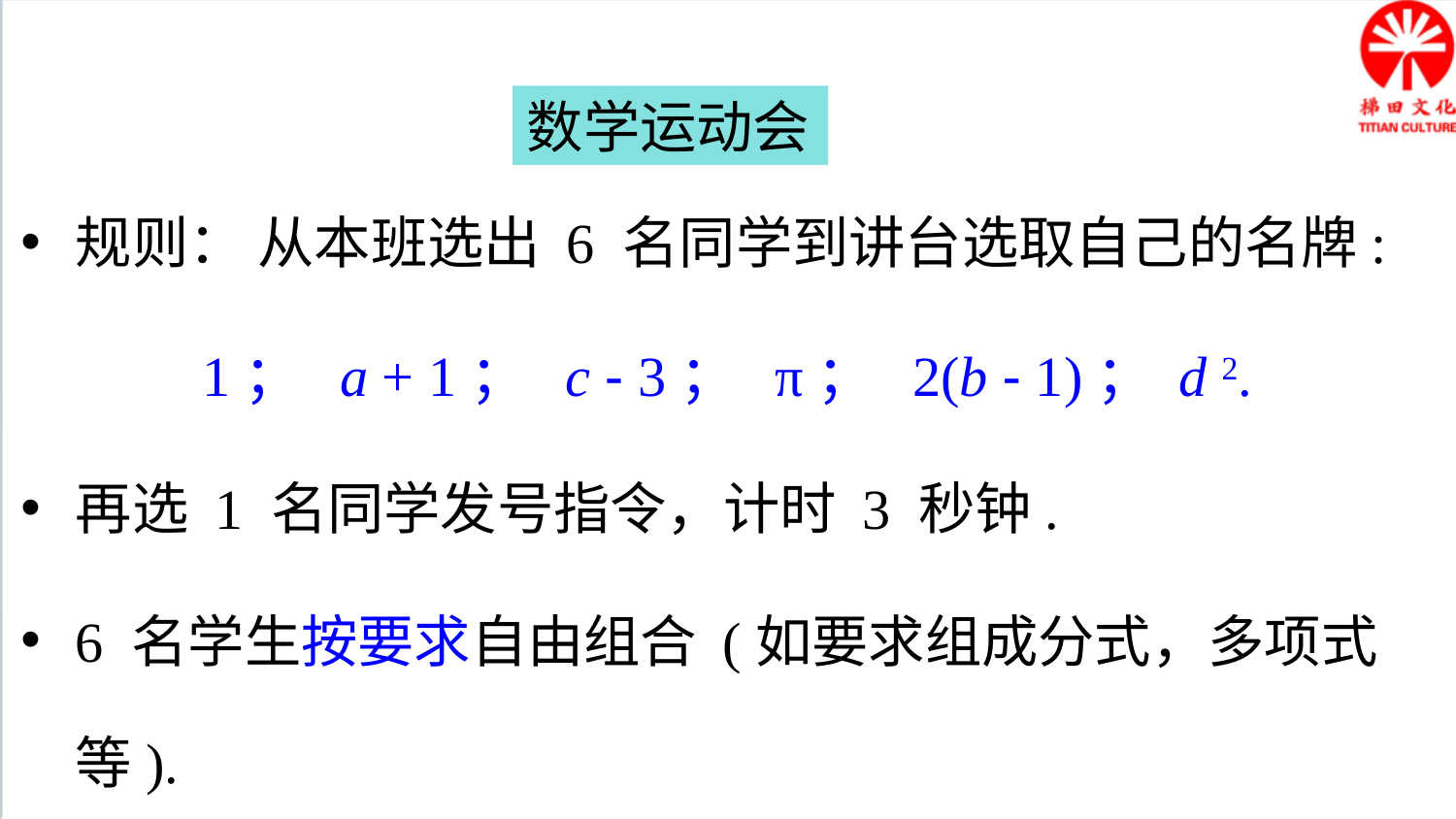

数学运动会
规则： 从本班选出 6 名同学到讲台选取自己的名牌:
1；  a + 1；  c - 3；  π；  2(b - 1)； d 2.
再选 1 名同学发号指令，计时 3 秒钟.
6 名学生按要求自由组合 (如要求组成分式，多项式等).